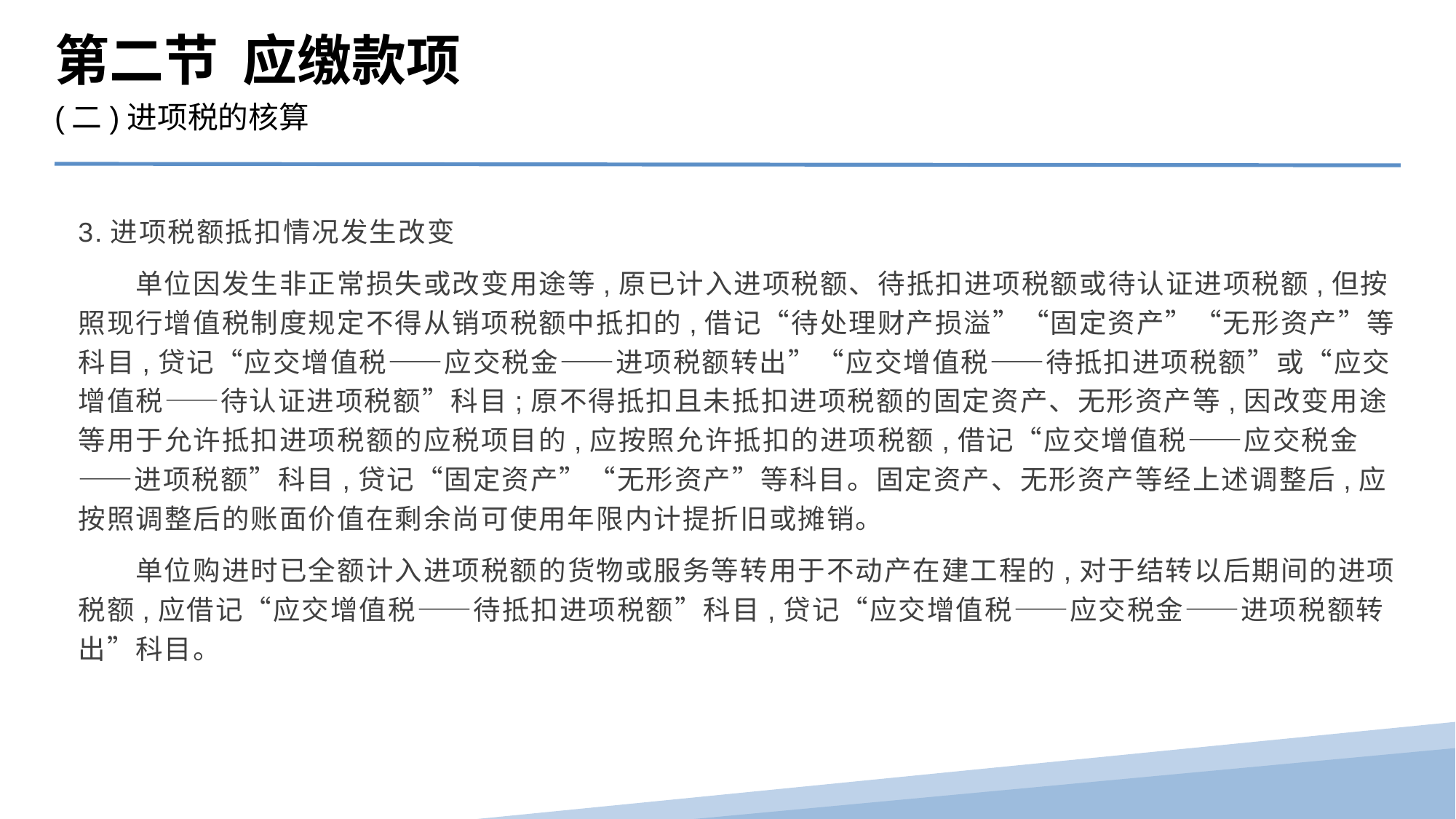

第二节  应缴款项
(二)进项税的核算
3.进项税额抵扣情况发生改变
　　单位因发生非正常损失或改变用途等,原已计入进项税额、待抵扣进项税额或待认证进项税额,但按照现行增值税制度规定不得从销项税额中抵扣的,借记“待处理财产损溢”“固定资产”“无形资产”等科目,贷记“应交增值税——应交税金——进项税额转出”“应交增值税——待抵扣进项税额”或“应交增值税——待认证进项税额”科目;原不得抵扣且未抵扣进项税额的固定资产、无形资产等,因改变用途等用于允许抵扣进项税额的应税项目的,应按照允许抵扣的进项税额,借记“应交增值税——应交税金——进项税额”科目,贷记“固定资产”“无形资产”等科目。固定资产、无形资产等经上述调整后,应按照调整后的账面价值在剩余尚可使用年限内计提折旧或摊销。
　　单位购进时已全额计入进项税额的货物或服务等转用于不动产在建工程的,对于结转以后期间的进项税额,应借记“应交增值税——待抵扣进项税额”科目,贷记“应交增值税——应交税金——进项税额转出”科目。